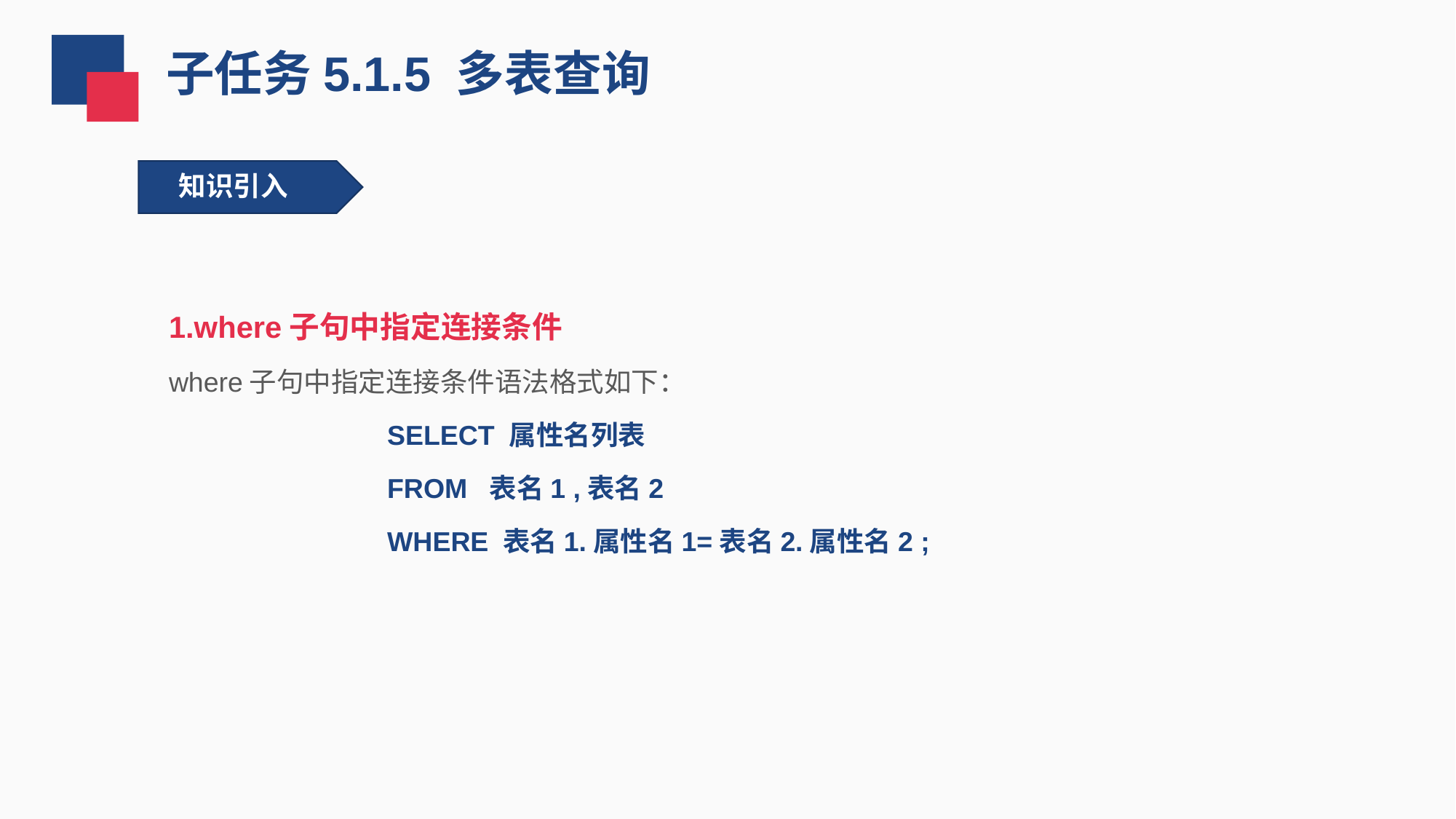

子任务5.1.5 多表查询

知识引入
1.where子句中指定连接条件
where子句中指定连接条件语法格式如下：
SELECT 属性名列表
FROM  表名1 ,表名2
WHERE 表名1.属性名1=表名2.属性名2 ;